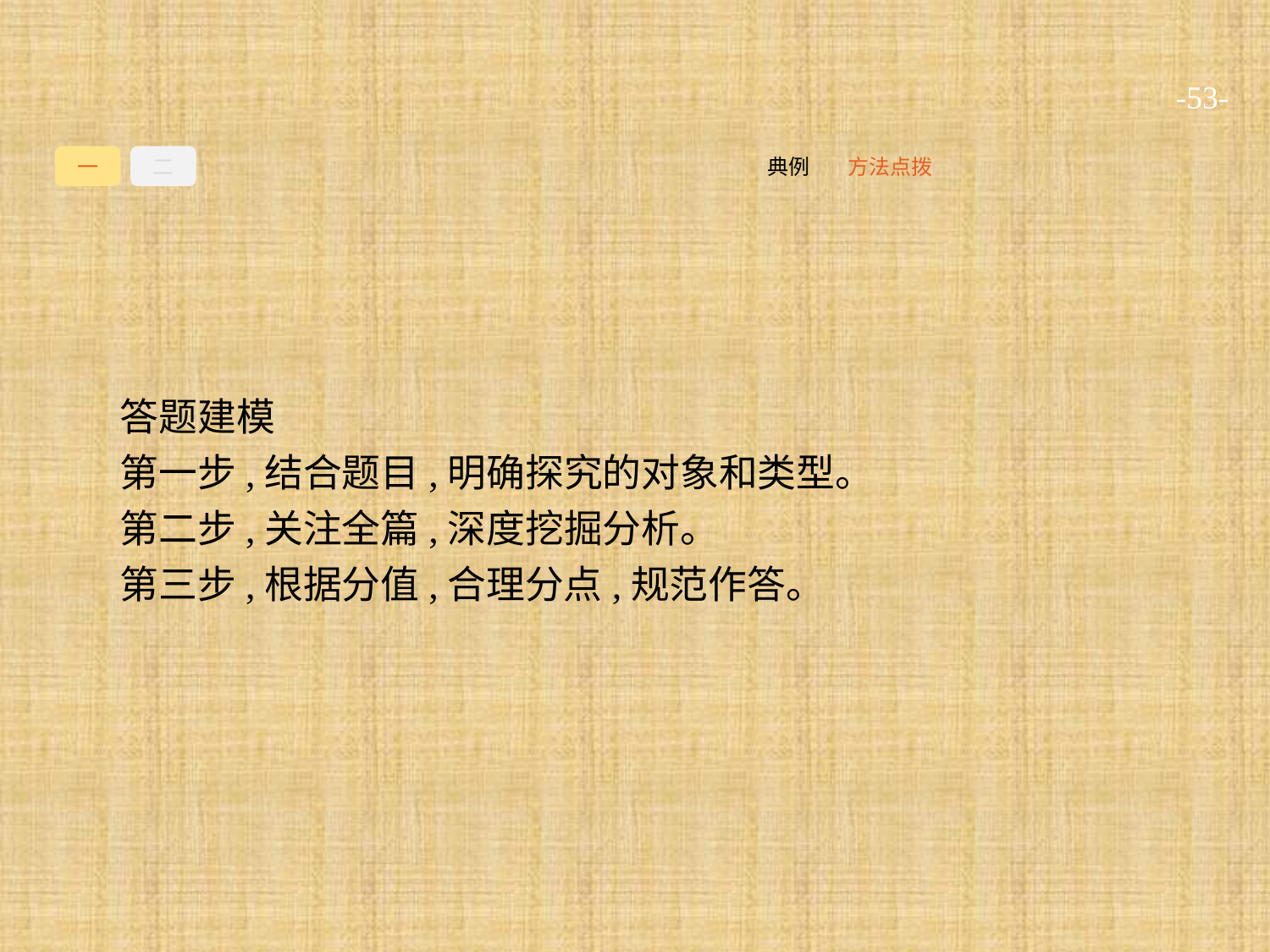

-53-
一
二
方法点拨
典例
答题建模
第一步,结合题目,明确探究的对象和类型。
第二步,关注全篇,深度挖掘分析。
第三步,根据分值,合理分点,规范作答。